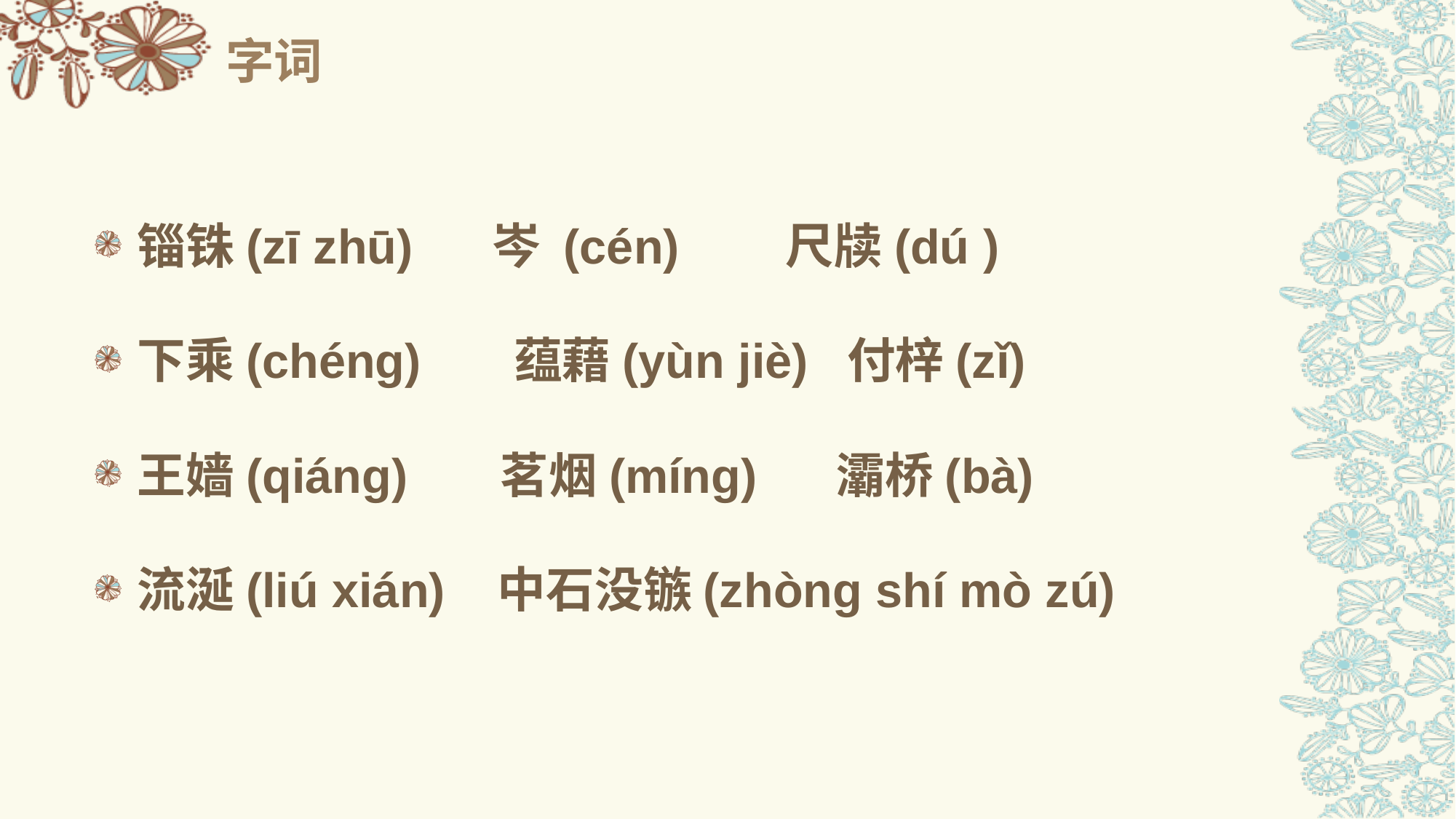

# 字词
锱铢(zī zhū)     岑 (cén)       尺牍(dú )
下乘(chéng)      蕴藉(yùn jiè)  付梓(zǐ)
王嫱(qiáng)      茗烟(míng)     灞桥(bà)
流涎(liú xián)   中石没镞(zhòng shí mò zú)